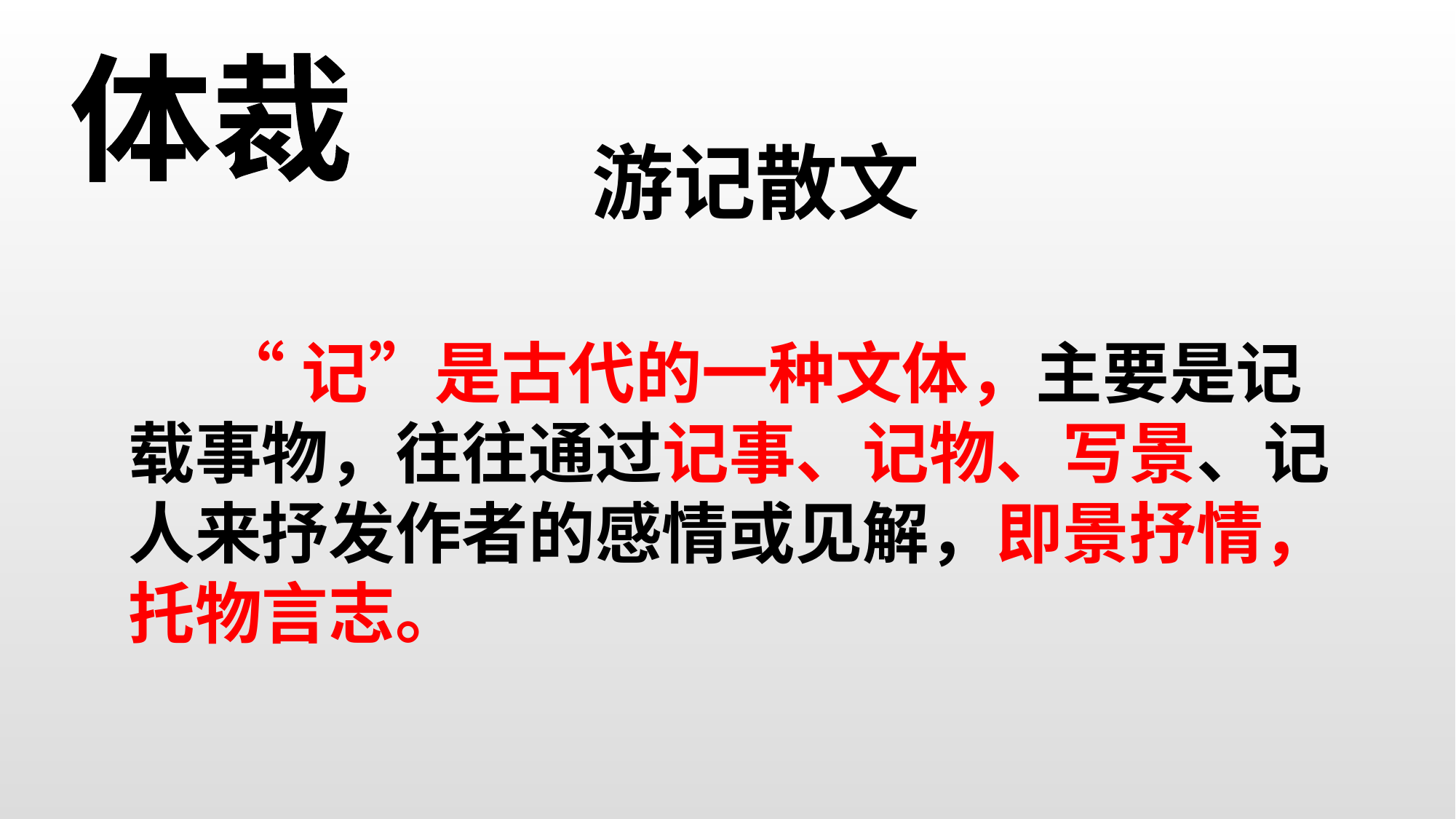

体裁
游记散文
      “记”是古代的一种文体，主要是记载事物，往往通过记事、记物、写景、记人来抒发作者的感情或见解，即景抒情，托物言志。